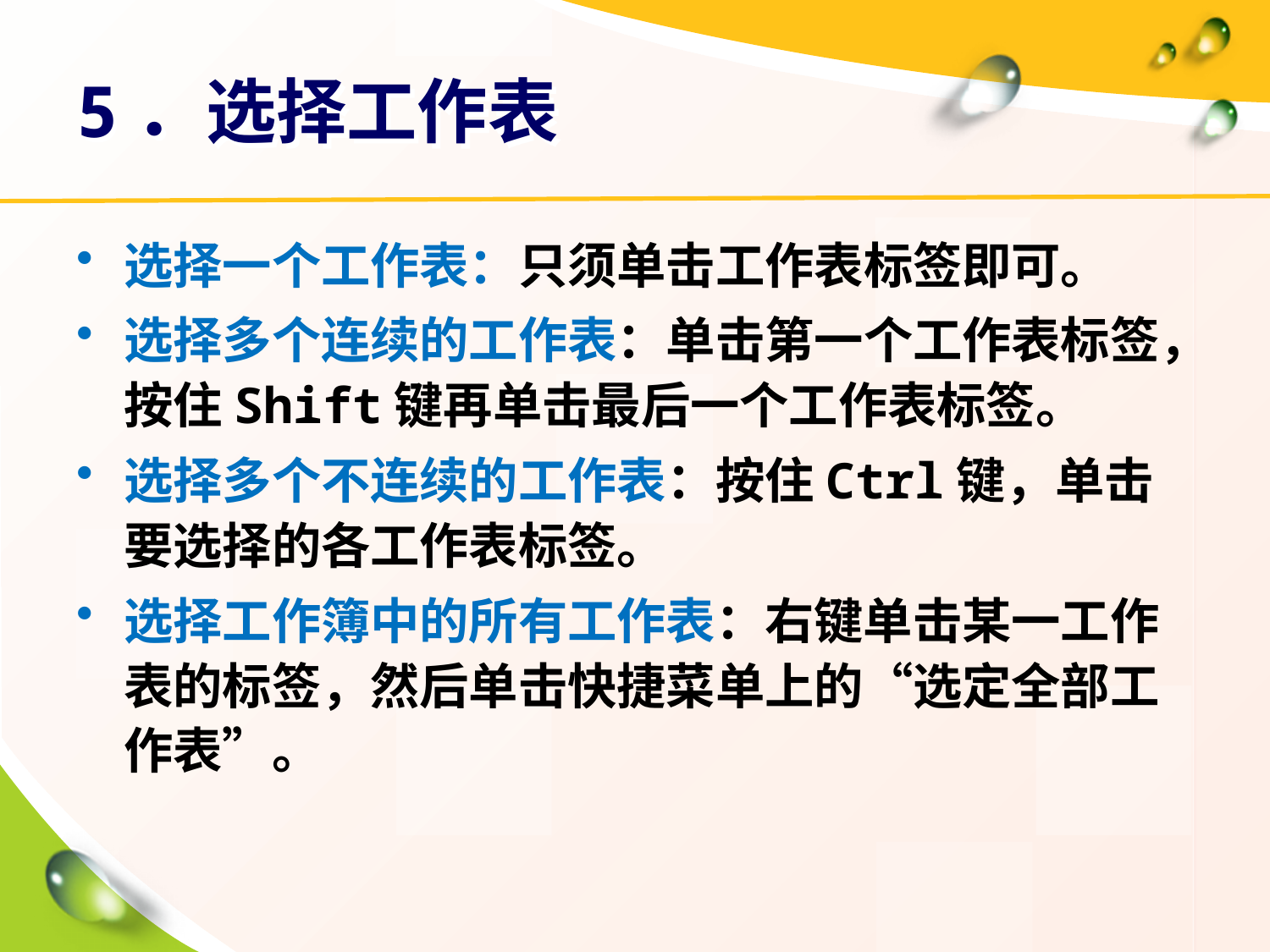

# 5．选择工作表
选择一个工作表：只须单击工作表标签即可。
选择多个连续的工作表：单击第一个工作表标签，按住Shift键再单击最后一个工作表标签。
选择多个不连续的工作表：按住Ctrl键，单击要选择的各工作表标签。
选择工作簿中的所有工作表：右键单击某一工作表的标签，然后单击快捷菜单上的“选定全部工作表”。